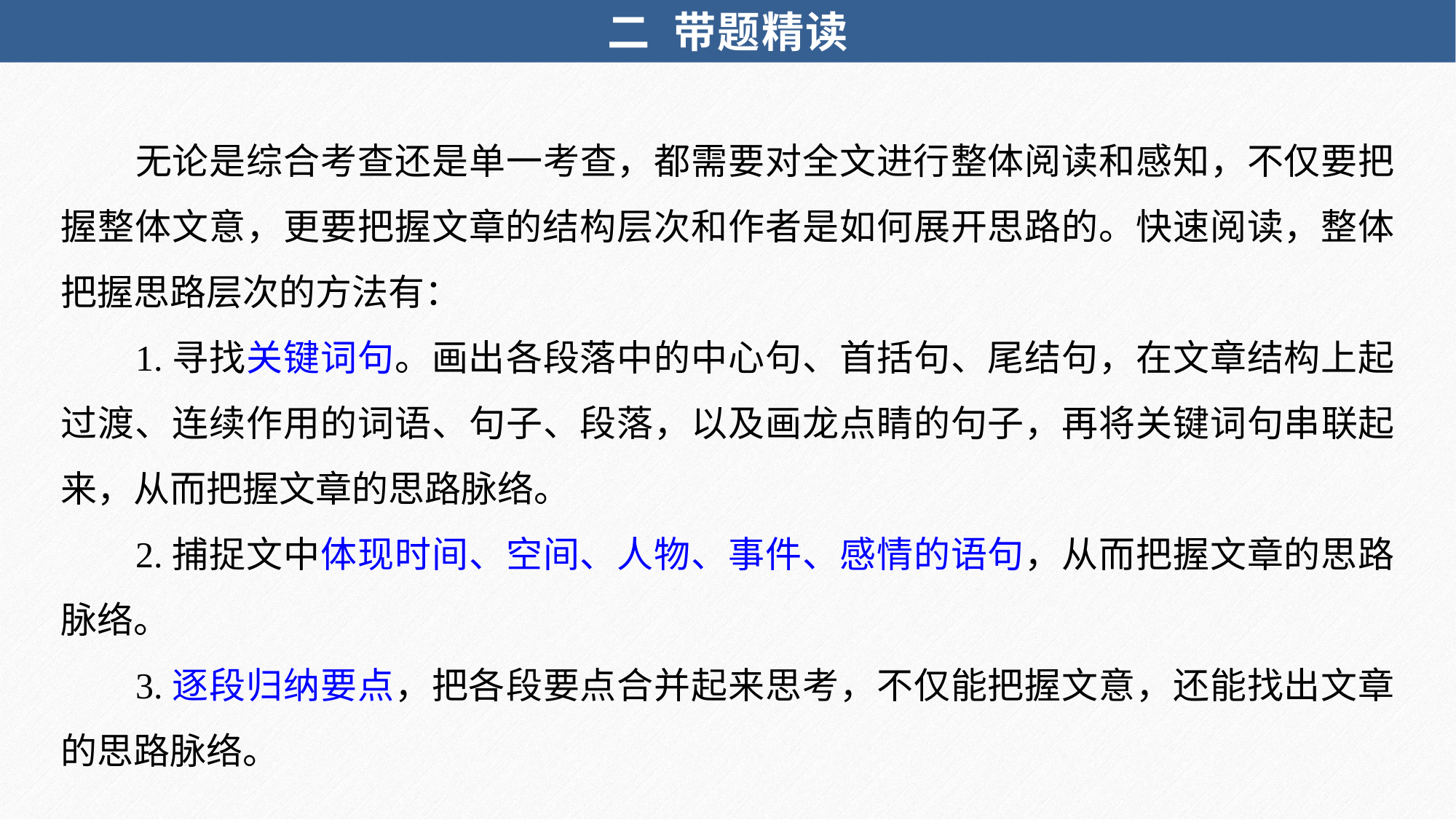

二  带题精读
无论是综合考查还是单一考查，都需要对全文进行整体阅读和感知，不仅要把握整体文意，更要把握文章的结构层次和作者是如何展开思路的。快速阅读，整体把握思路层次的方法有：
1.寻找关键词句。画出各段落中的中心句、首括句、尾结句，在文章结构上起过渡、连续作用的词语、句子、段落，以及画龙点睛的句子，再将关键词句串联起来，从而把握文章的思路脉络。
2.捕捉文中体现时间、空间、人物、事件、感情的语句，从而把握文章的思路脉络。
3.逐段归纳要点，把各段要点合并起来思考，不仅能把握文意，还能找出文章的思路脉络。